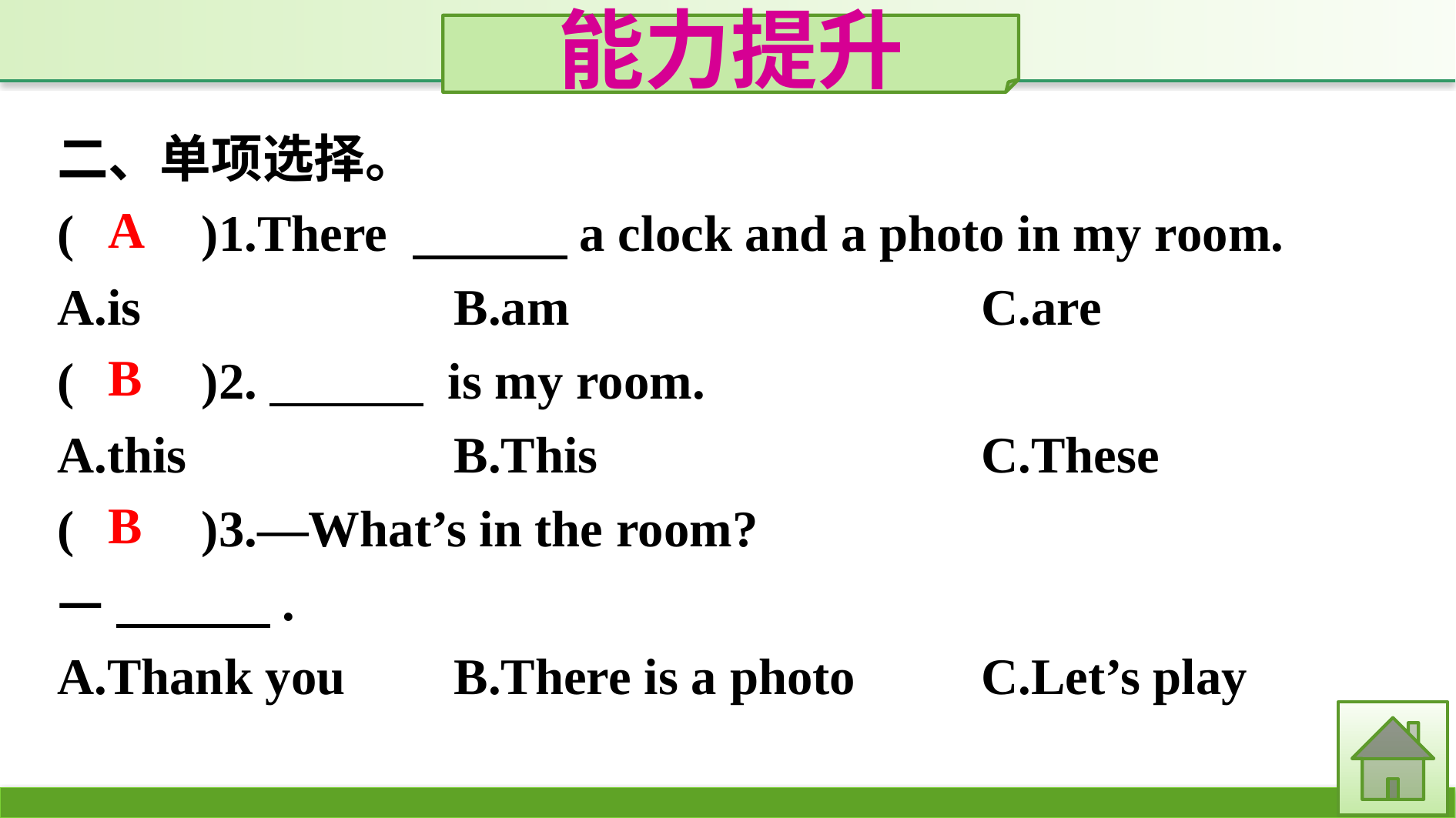

能力提升
二、单项选择。
(　　)1.There 　　　a clock and a photo in my room.
A.is　　　		B.am　　　　　　　	C.are
(　　)2.　　　 is my room.
A.this			B.This				C.These
(　　)3.—What’s in the room?
—　　　.
A.Thank you	B.There is a photo		C.Let’s play
A
B
B